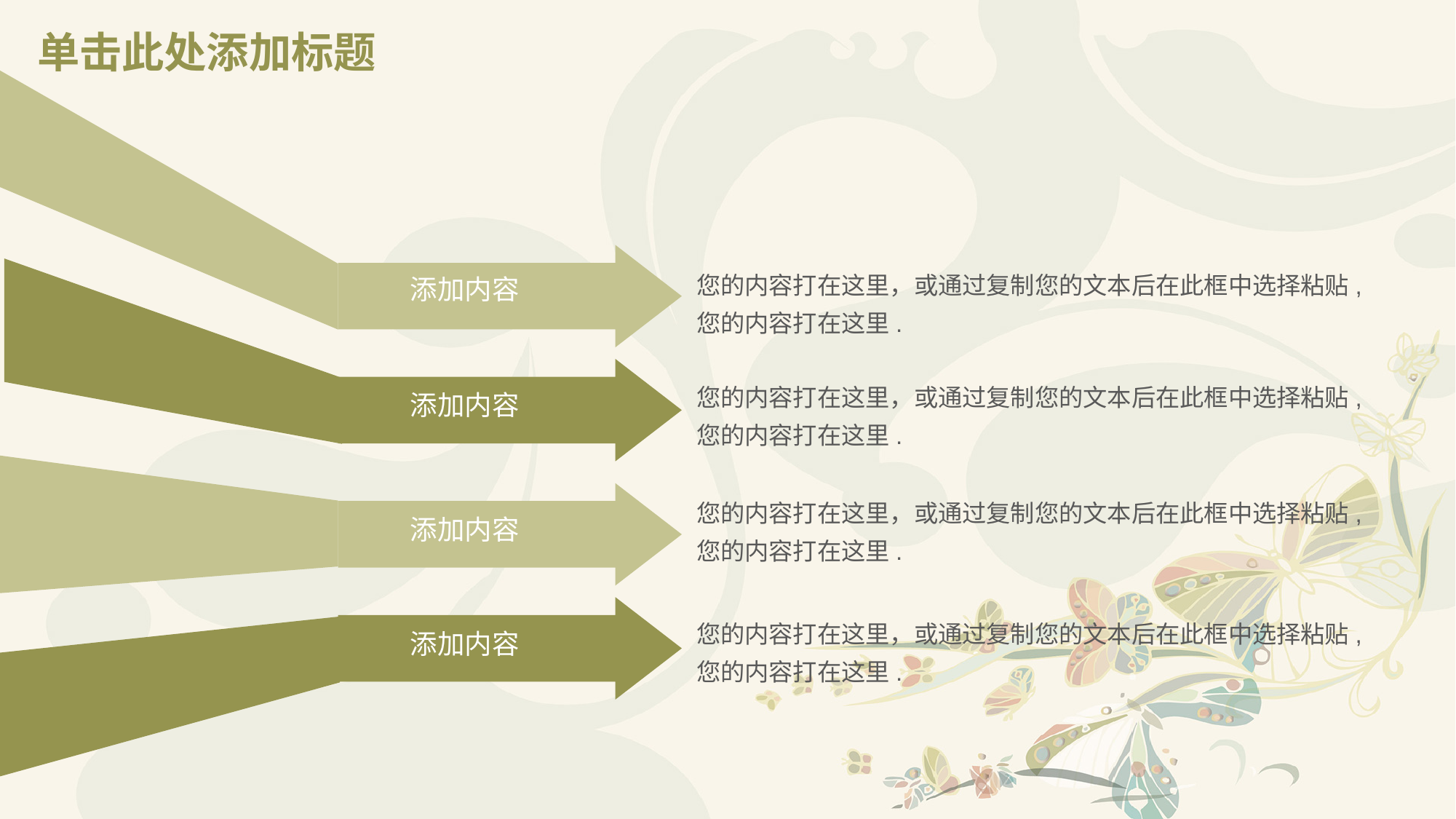

# 单击此处添加标题

您的内容打在这里，或通过复制您的文本后在此框中选择粘贴,您的内容打在这里.

添加内容

您的内容打在这里，或通过复制您的文本后在此框中选择粘贴,您的内容打在这里.
添加内容

您的内容打在这里，或通过复制您的文本后在此框中选择粘贴,您的内容打在这里.

添加内容

您的内容打在这里，或通过复制您的文本后在此框中选择粘贴,您的内容打在这里.

添加内容